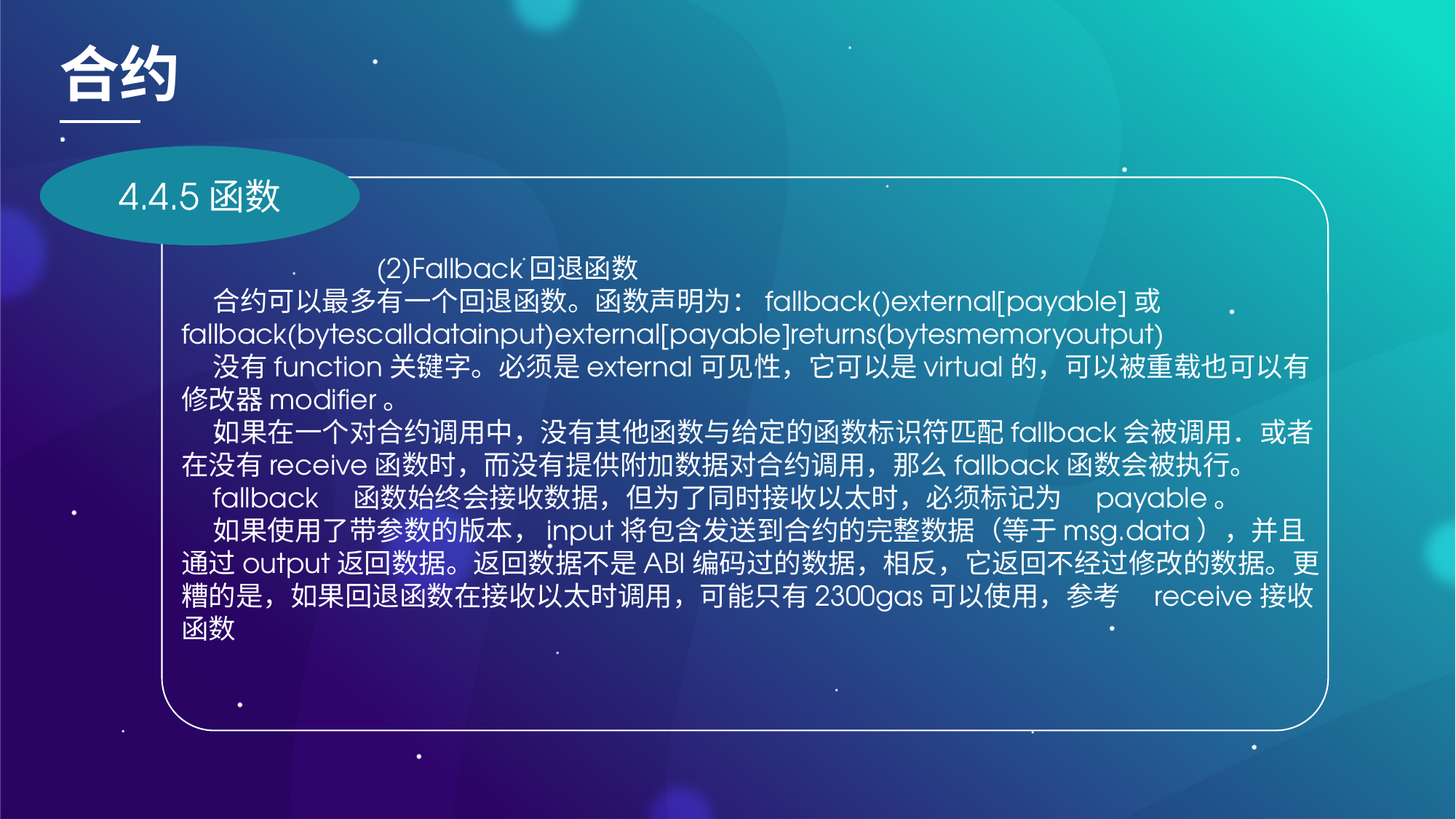

合约
4.4.5函数

(2)Fallback回退函数
合约可以最多有一个回退函数。函数声明为：fallback()external[payable]或fallback(bytescalldatainput)external[payable]returns(bytesmemoryoutput)
没有function关键字。必须是external可见性，它可以是virtual的，可以被重载也可以有修改器modifier。
如果在一个对合约调用中，没有其他函数与给定的函数标识符匹配fallback会被调用．或者在没有receive函数时，而没有提供附加数据对合约调用，那么fallback函数会被执行。
fallback　函数始终会接收数据，但为了同时接收以太时，必须标记为　payable。
如果使用了带参数的版本，input将包含发送到合约的完整数据（等于msg.data），并且通过output返回数据。返回数据不是ABI编码过的数据，相反，它返回不经过修改的数据。更糟的是，如果回退函数在接收以太时调用，可能只有2300gas可以使用，参考　receive接收函数